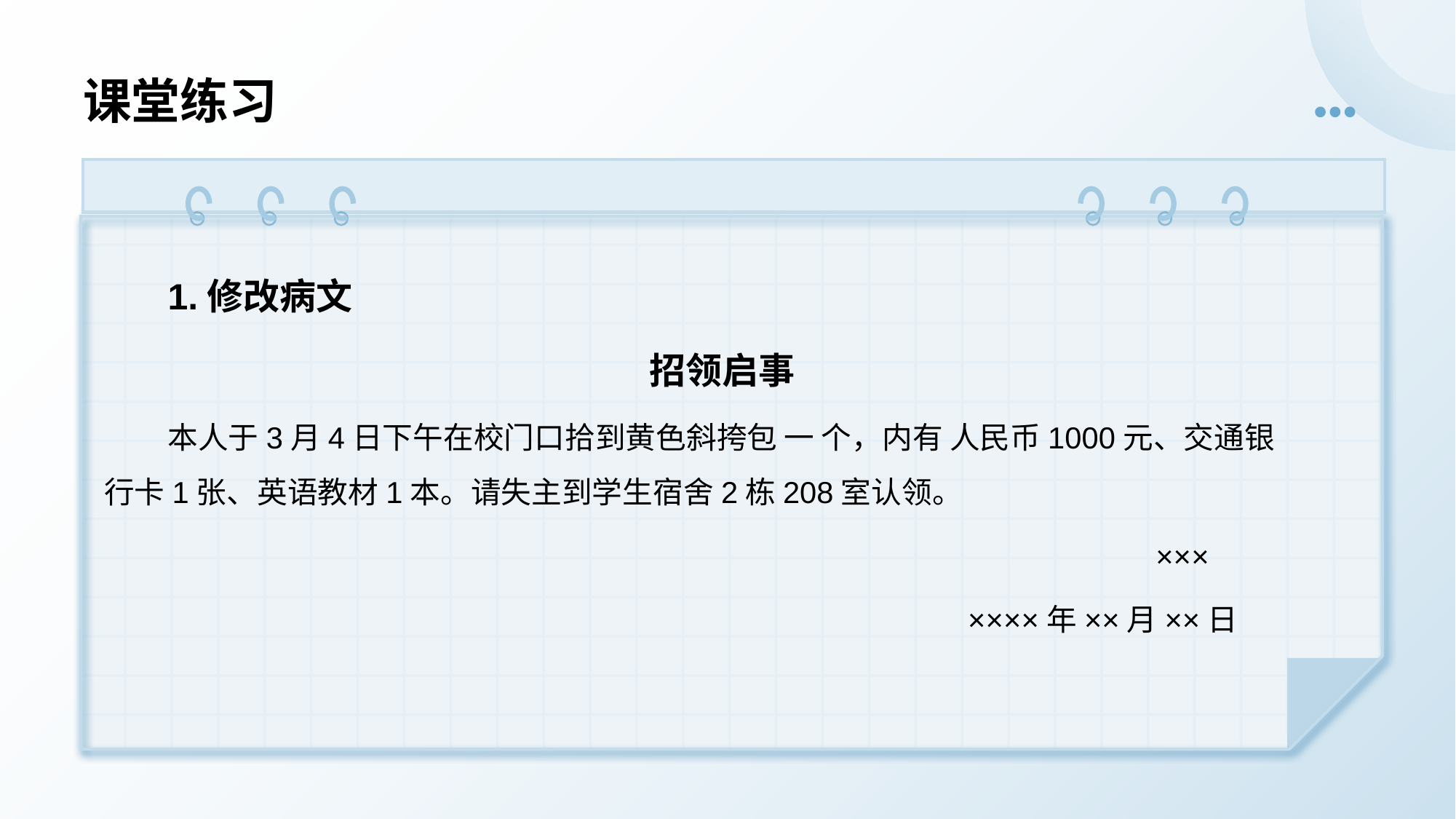

# 课堂练习

1.修改病文
招领启事
本人于3月4日下午在校门口拾到黄色斜挎包 一 个，内有 人民币1000元、交通银行卡1张、英语教材1本。请失主到学生宿舍2栋208室认领。
                                                                                                              ×××
                                                                                           ××××年××月××日